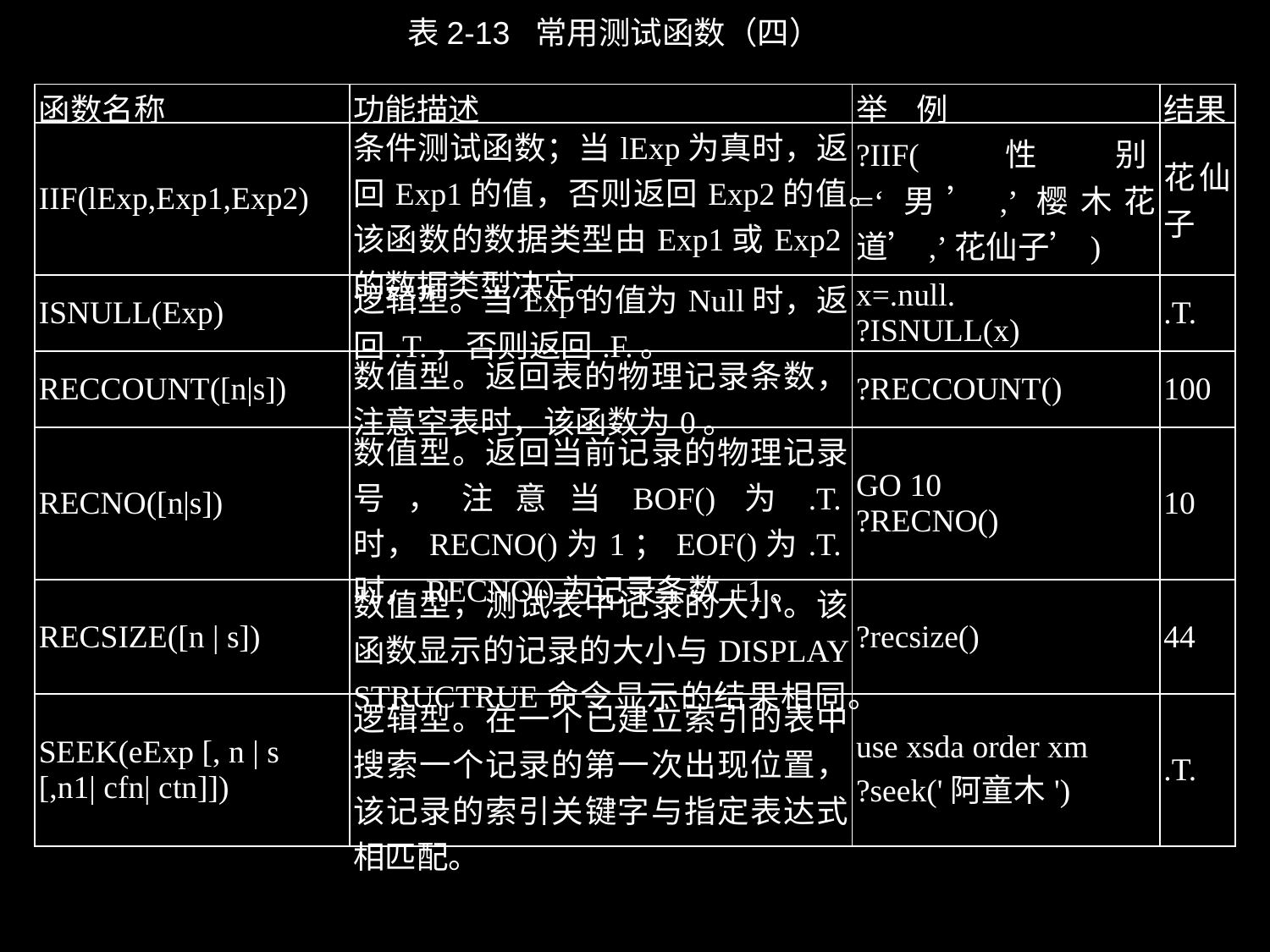

表2-13  常用测试函数（四）
| 函数名称 | 功能描述 | 举 例 | 结果 |
| --- | --- | --- | --- |
| IIF(lExp,Exp1,Exp2) | 条件测试函数；当lExp为真时，返回Exp1的值，否则返回Exp2的值。 该函数的数据类型由Exp1或Exp2的数据类型决定。 | ?IIF(性别=‘男’,’樱木花道’,’花仙子’) | 花仙子 |
| ISNULL(Exp) | 逻辑型。当Exp的值为Null时，返回.T.，否则返回.F.。 | x=.null. ?ISNULL(x) | .T. |
| RECCOUNT([n|s]) | 数值型。返回表的物理记录条数，注意空表时，该函数为0。 | ?RECCOUNT() | 100 |
| RECNO([n|s]) | 数值型。返回当前记录的物理记录号，注意当BOF()为.T.时，RECNO()为1；EOF()为.T.时，RECNO()为记录条数+1。 | GO 10 ?RECNO() | 10 |
| RECSIZE([n | s]) | 数值型，测试表中记录的大小。该函数显示的记录的大小与DISPLAY STRUCTRUE命令显示的结果相同。 | ?recsize() | 44 |
| SEEK(eExp [, n | s [,n1| cfn| ctn]]) | 逻辑型。在一个已建立索引的表中搜索一个记录的第一次出现位置，该记录的索引关键字与指定表达式相匹配。 | use xsda order xm ?seek('阿童木') | .T. |